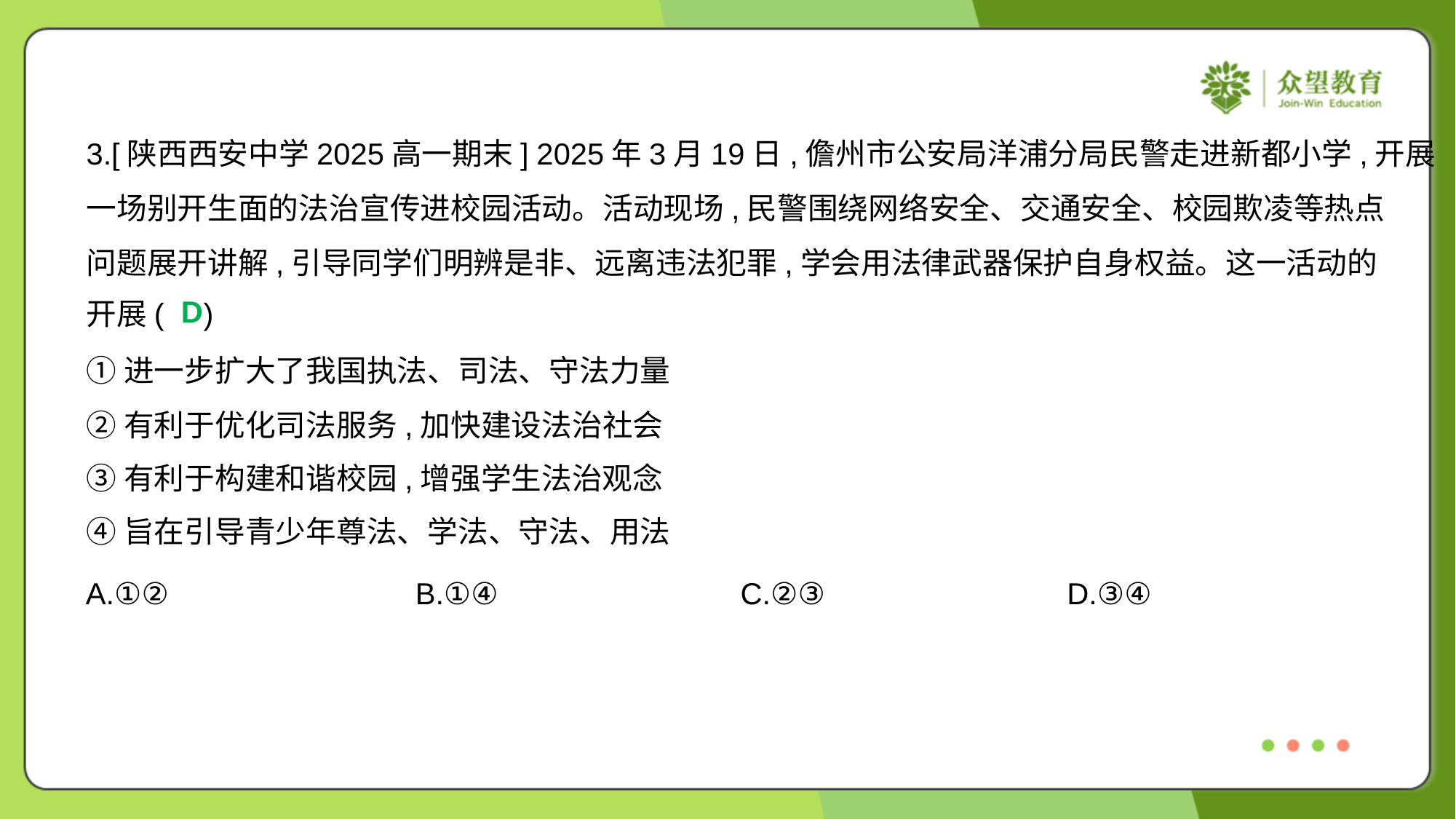

3.[陕西西安中学2025高一期末] 2025年3月19日,儋州市公安局洋浦分局民警走进新都小学,开展
一场别开生面的法治宣传进校园活动。活动现场,民警围绕网络安全、交通安全、校园欺凌等热点
问题展开讲解,引导同学们明辨是非、远离违法犯罪,学会用法律武器保护自身权益。这一活动的
开展(     )
D
①进一步扩大了我国执法、司法、守法力量
②有利于优化司法服务,加快建设法治社会
③有利于构建和谐校园,增强学生法治观念
④旨在引导青少年尊法、学法、守法、用法
A.①②	B.①④	C.②③	D.③④